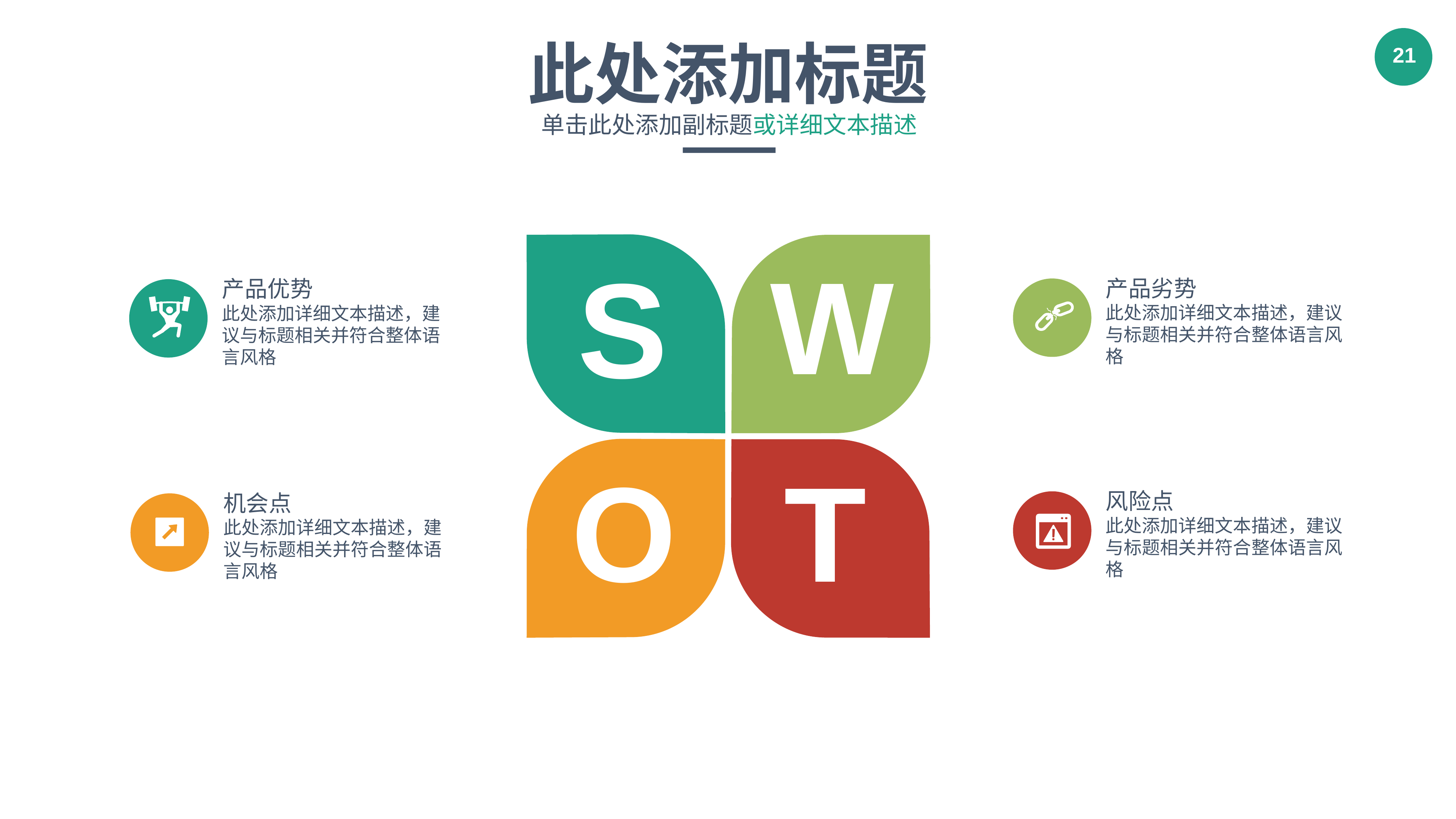

此处添加标题
单击此处添加副标题或详细文本描述

S

W
产品劣势
此处添加详细文本描述，建议与标题相关并符合整体语言风格

产品优势
此处添加详细文本描述，建议与标题相关并符合整体语言风格

T

O
风险点
此处添加详细文本描述，建议与标题相关并符合整体语言风格

机会点
此处添加详细文本描述，建议与标题相关并符合整体语言风格